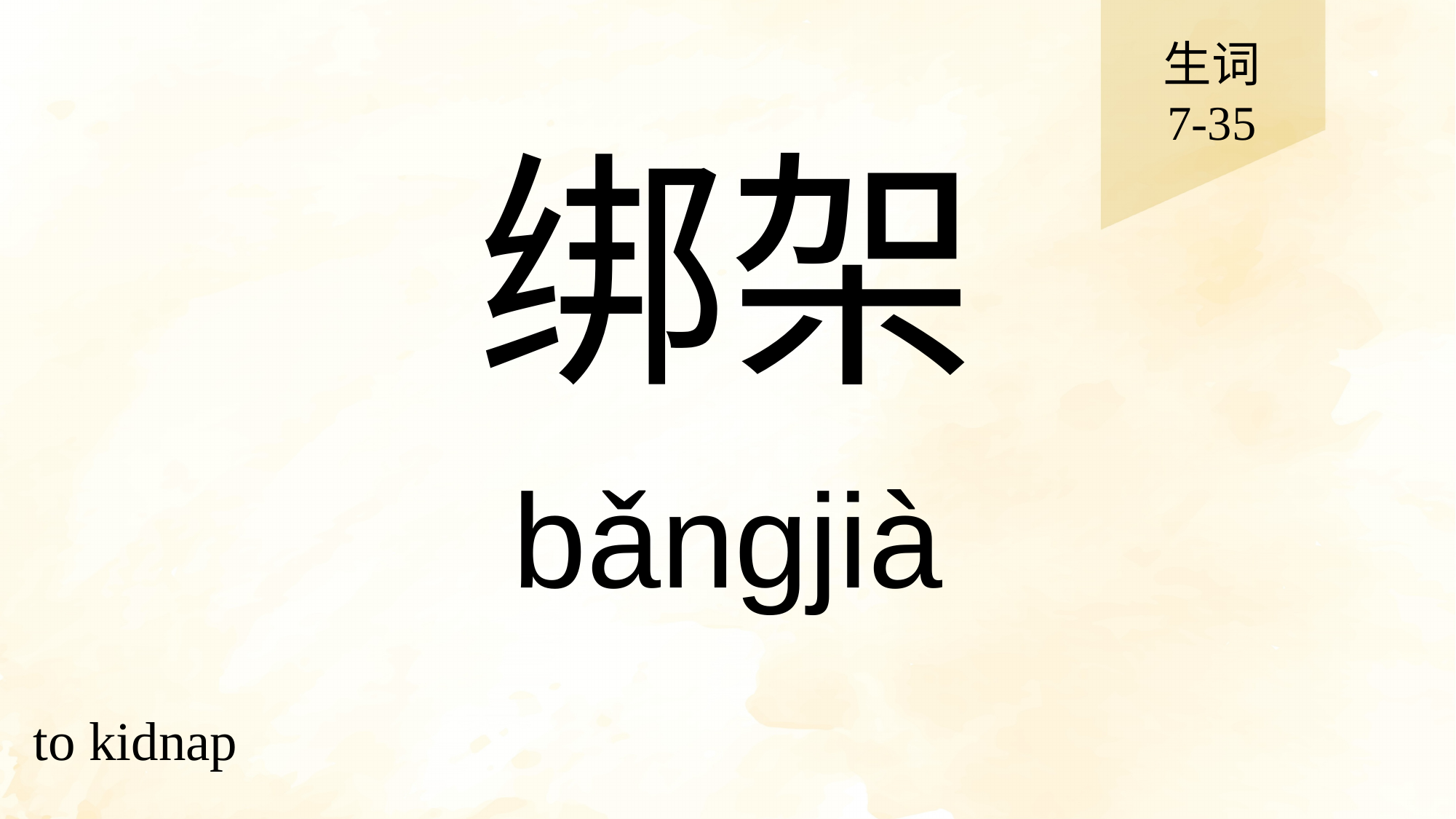

生词
7-35
# 绑架
bǎngjià
to kidnap